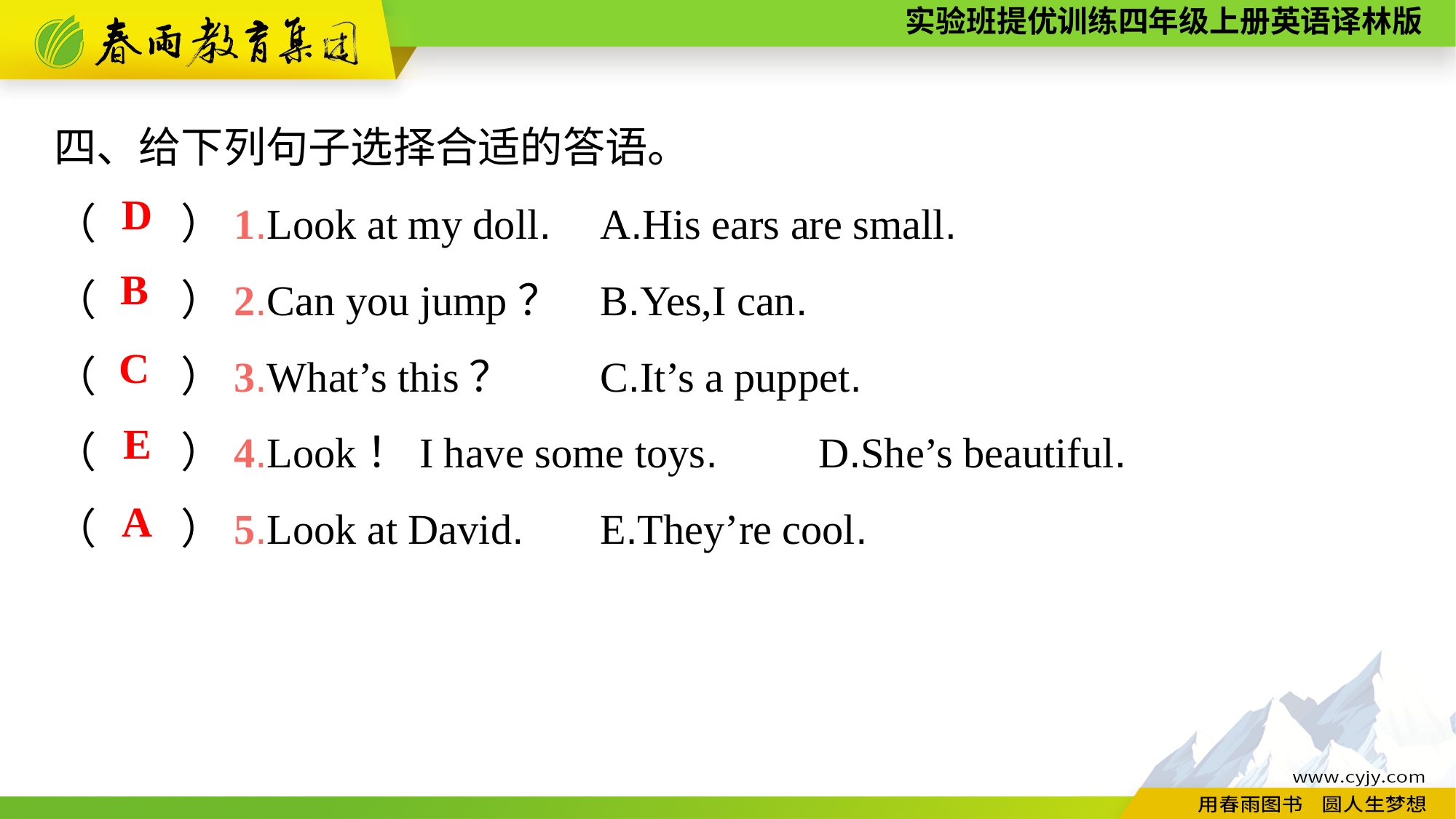

四、给下列句子选择合适的答语。
（　　）1.Look at my doll.	A.His ears are small.
（　　）2.Can you jump？	B.Yes,I can.
（　　）3.What’s this？	C.It’s a puppet.
（　　）4.Look！I have some toys.	D.She’s beautiful.
（　　）5.Look at David.	E.They’re cool.
D
B
C
E
A